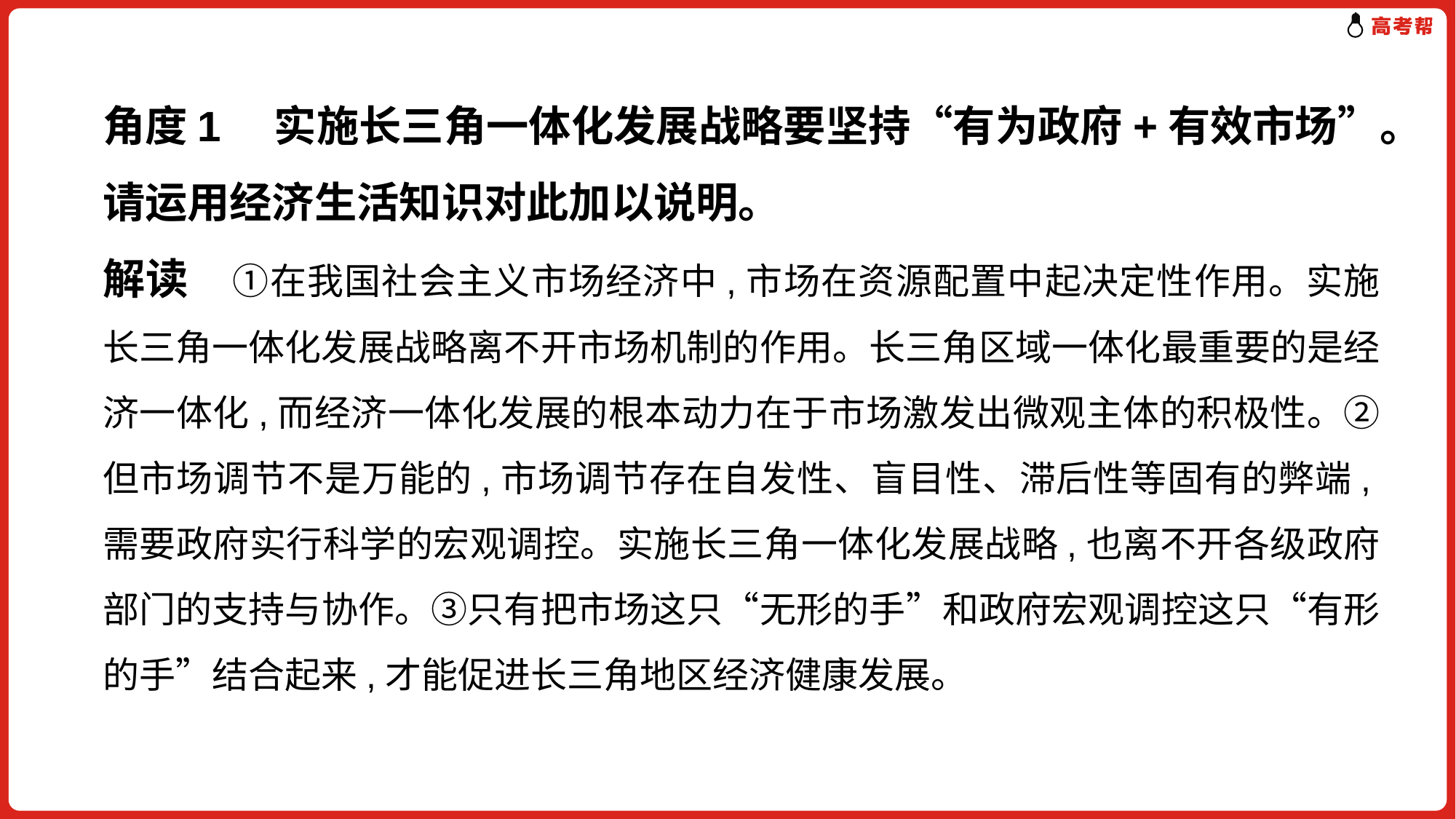

角度1　实施长三角一体化发展战略要坚持“有为政府+有效市场”。请运用经济生活知识对此加以说明。
解读　①在我国社会主义市场经济中,市场在资源配置中起决定性作用。实施长三角一体化发展战略离不开市场机制的作用。长三角区域一体化最重要的是经济一体化,而经济一体化发展的根本动力在于市场激发出微观主体的积极性。②但市场调节不是万能的,市场调节存在自发性、盲目性、滞后性等固有的弊端,需要政府实行科学的宏观调控。实施长三角一体化发展战略,也离不开各级政府部门的支持与协作。③只有把市场这只“无形的手”和政府宏观调控这只“有形的手”结合起来,才能促进长三角地区经济健康发展。